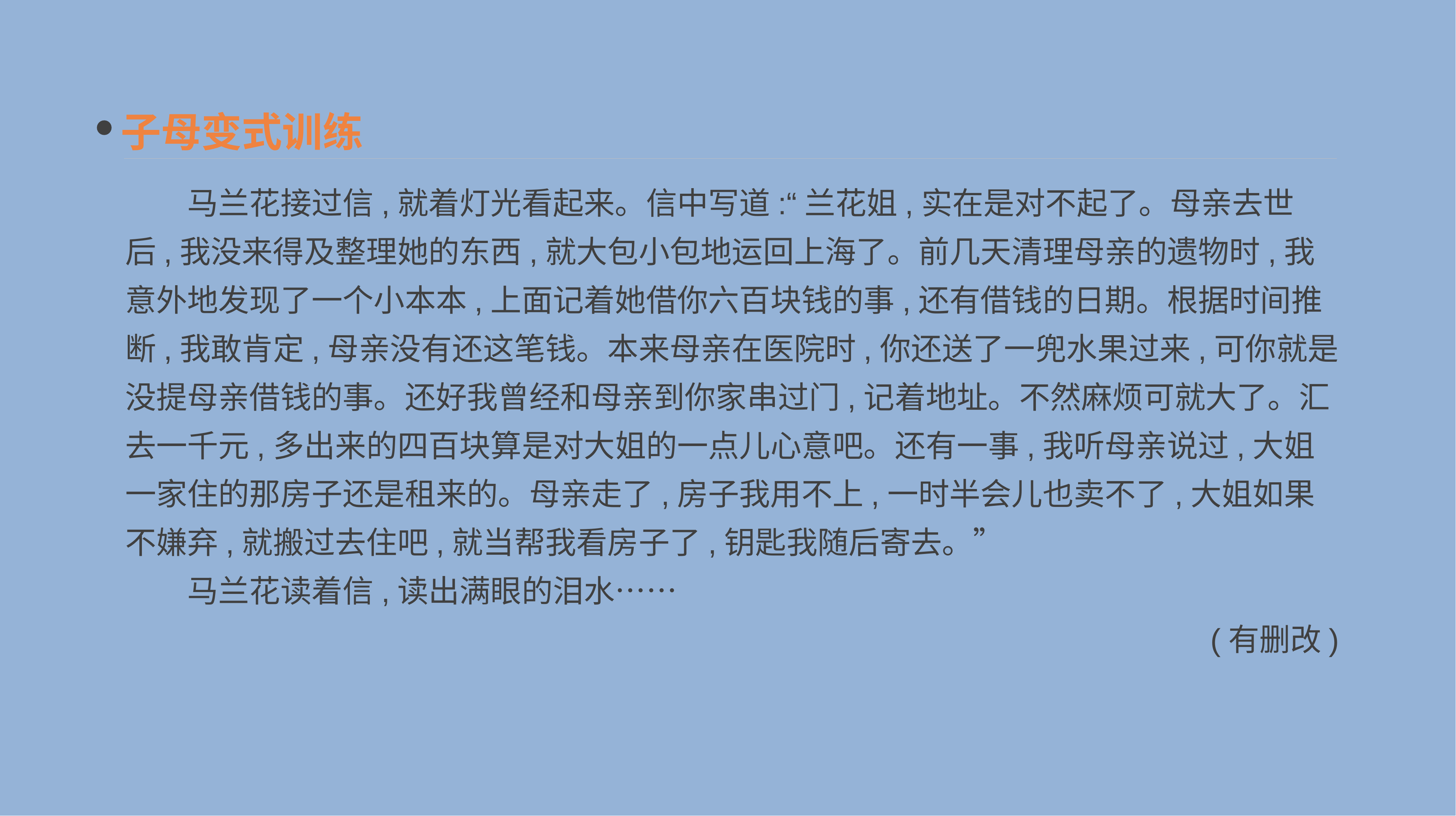

子母变式训练

　　马兰花接过信,就着灯光看起来。信中写道:“兰花姐,实在是对不起了。母亲去世后,我没来得及整理她的东西,就大包小包地运回上海了。前几天清理母亲的遗物时,我意外地发现了一个小本本,上面记着她借你六百块钱的事,还有借钱的日期。根据时间推断,我敢肯定,母亲没有还这笔钱。本来母亲在医院时,你还送了一兜水果过来,可你就是没提母亲借钱的事。还好我曾经和母亲到你家串过门,记着地址。不然麻烦可就大了。汇去一千元,多出来的四百块算是对大姐的一点儿心意吧。还有一事,我听母亲说过,大姐一家住的那房子还是租来的。母亲走了,房子我用不上,一时半会儿也卖不了,大姐如果不嫌弃,就搬过去住吧,就当帮我看房子了,钥匙我随后寄去。”
　　马兰花读着信,读出满眼的泪水……
(有删改)